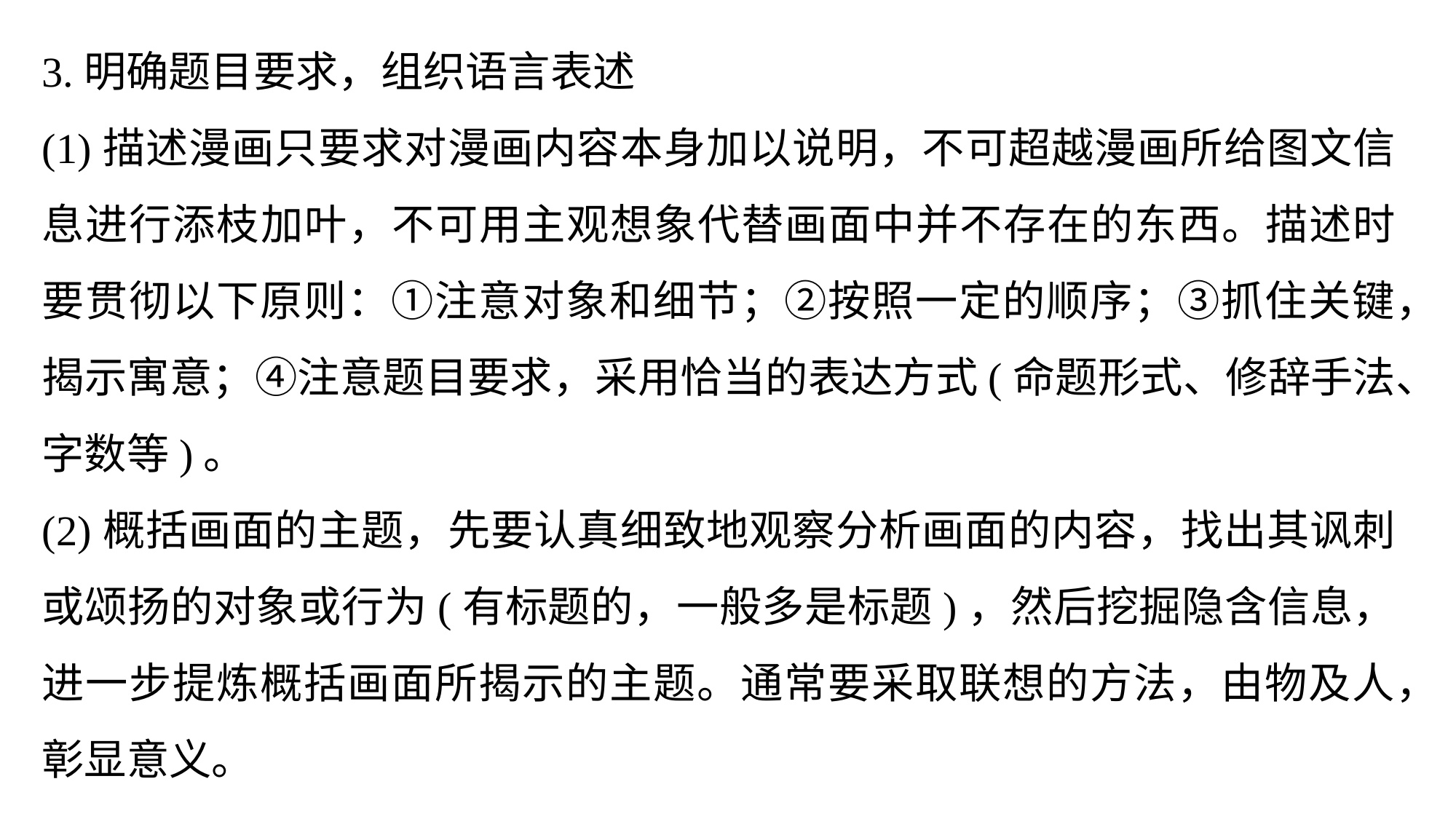

3.明确题目要求，组织语言表述
(1)描述漫画只要求对漫画内容本身加以说明，不可超越漫画所给图文信息进行添枝加叶，不可用主观想象代替画面中并不存在的东西。描述时要贯彻以下原则：①注意对象和细节；②按照一定的顺序；③抓住关键，揭示寓意；④注意题目要求，采用恰当的表达方式(命题形式、修辞手法、字数等)。
(2)概括画面的主题，先要认真细致地观察分析画面的内容，找出其讽刺或颂扬的对象或行为(有标题的，一般多是标题)，然后挖掘隐含信息，进一步提炼概括画面所揭示的主题。通常要采取联想的方法，由物及人，彰显意义。